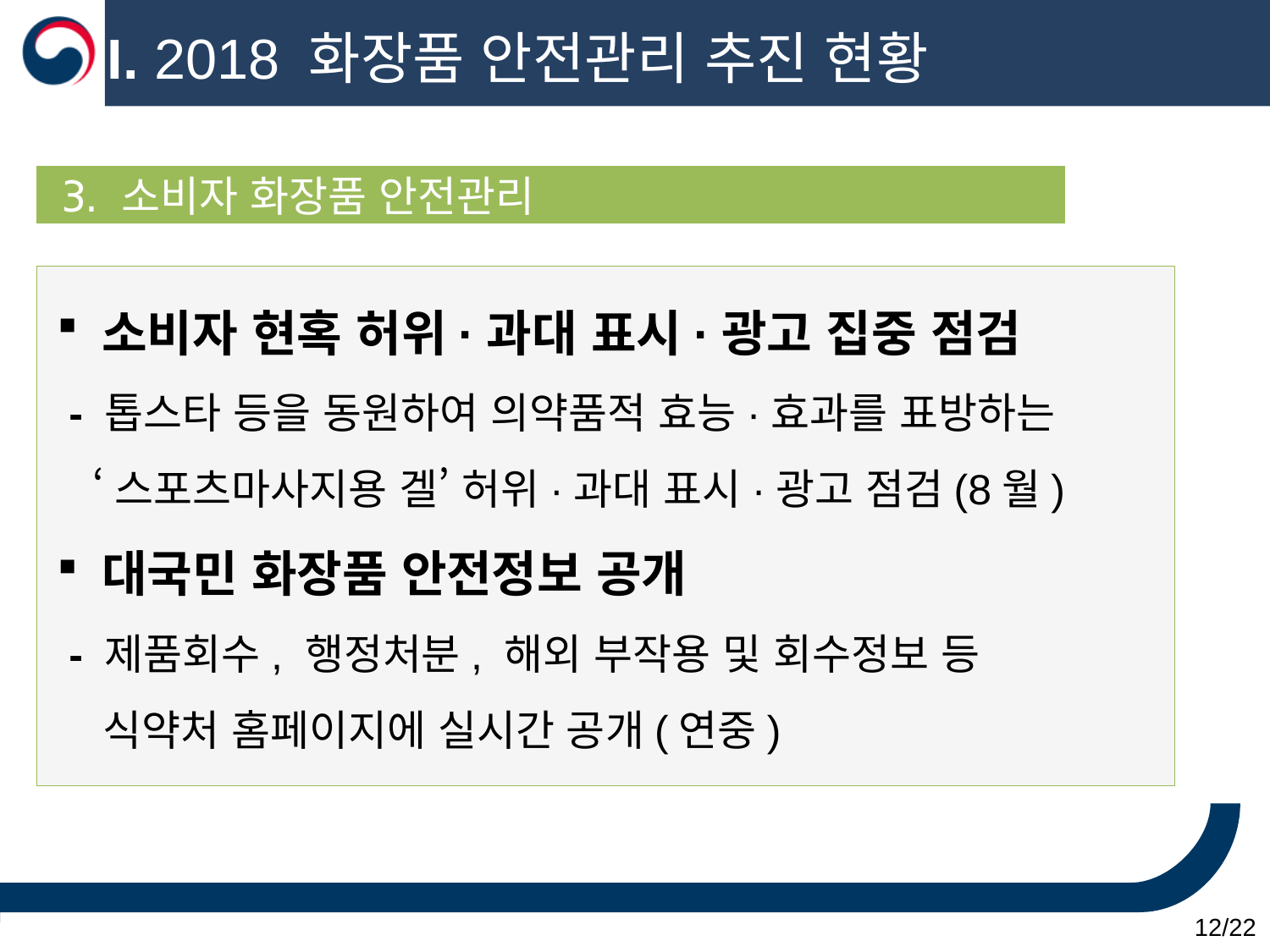

I. 2018 화장품 안전관리 추진 현황
 3. 소비자 화장품 안전관리
 소비자 현혹 허위·과대 표시·광고 집중 점검
 - 톱스타 등을 동원하여 의약품적 효능·효과를 표방하는
   ‘스포츠마사지용 겔’ 허위·과대 표시·광고 점검(8월)
 대국민 화장품 안전정보 공개
 - 제품회수, 행정처분, 해외 부작용 및 회수정보 등
   식약처 홈페이지에 실시간 공개(연중)
 12/22